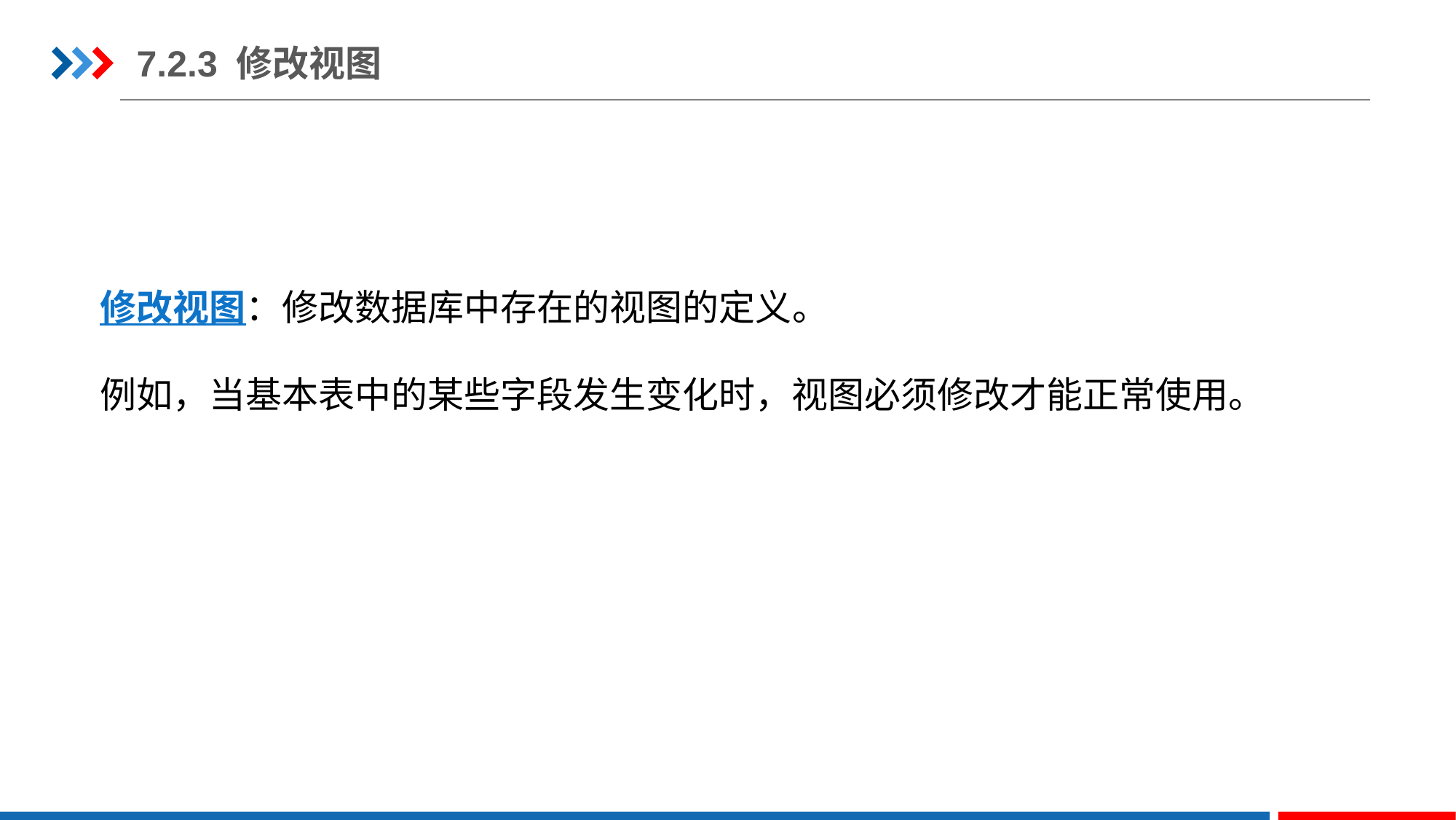

7.2.3 修改视图
修改视图：修改数据库中存在的视图的定义。

例如，当基本表中的某些字段发生变化时，视图必须修改才能正常使用。